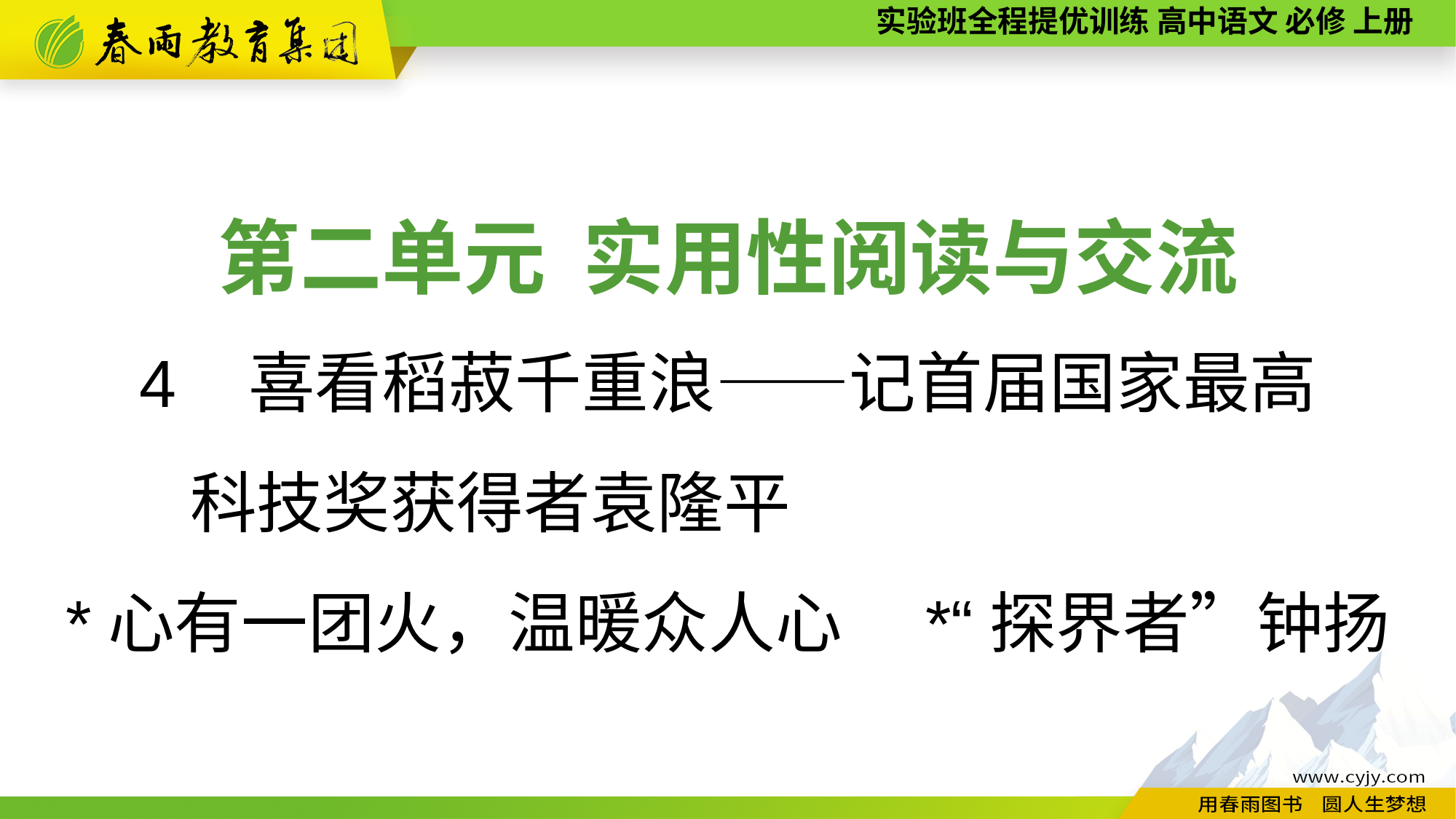

第二单元  实用性阅读与交流
喜看稻菽千重浪——记首届国家最高
	科技奖获得者袁隆平
*心有一团火，温暖众人心　*“探界者”钟扬